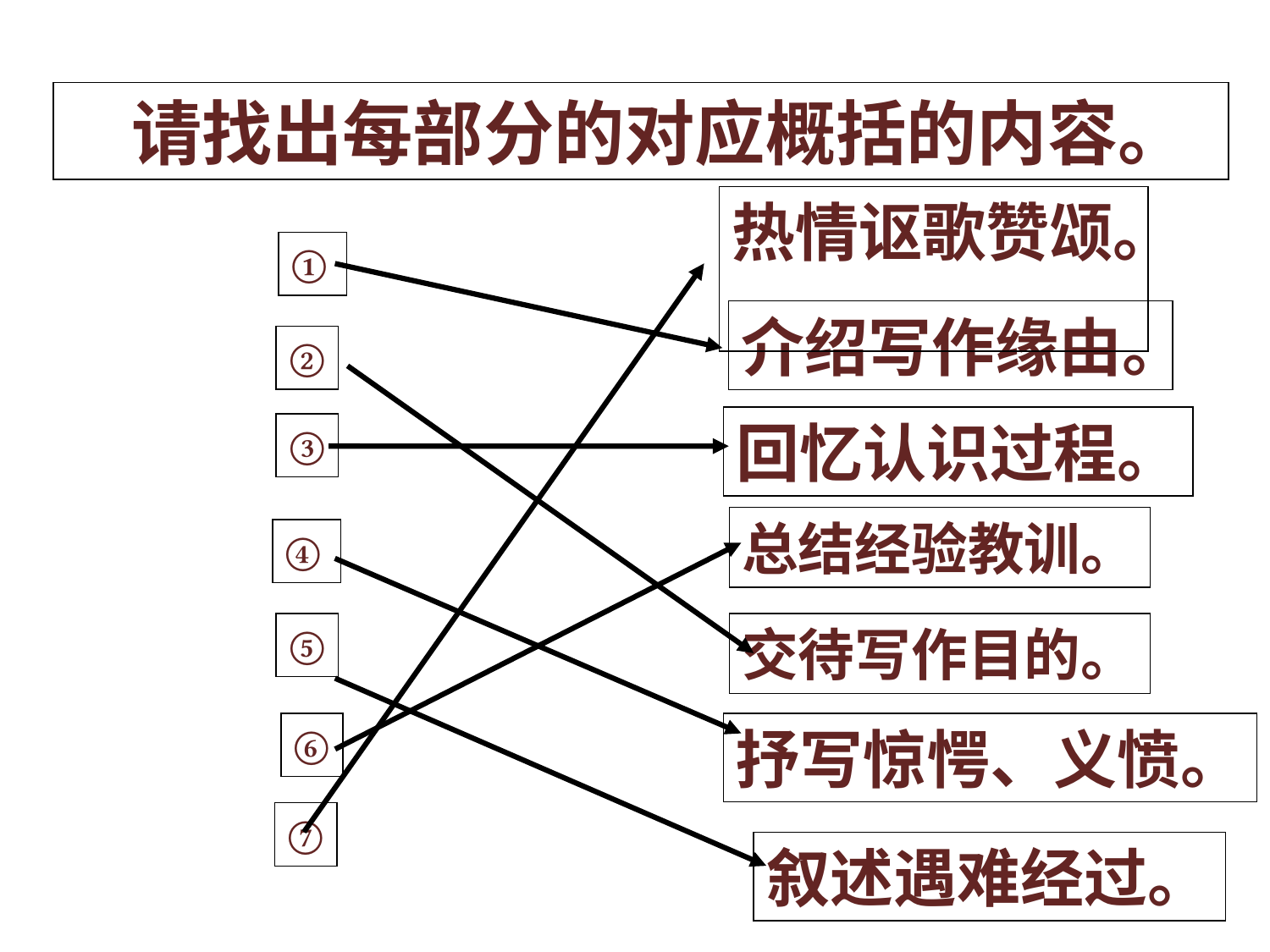

请找出每部分的对应概括的内容。
热情讴歌赞颂。
①

介绍写作缘由。
②

回忆认识过程。
③

总结经验教训。
④

⑤
交待写作目的。

⑥
抒写惊愕、义愤。
⑦
叙述遇难经过。